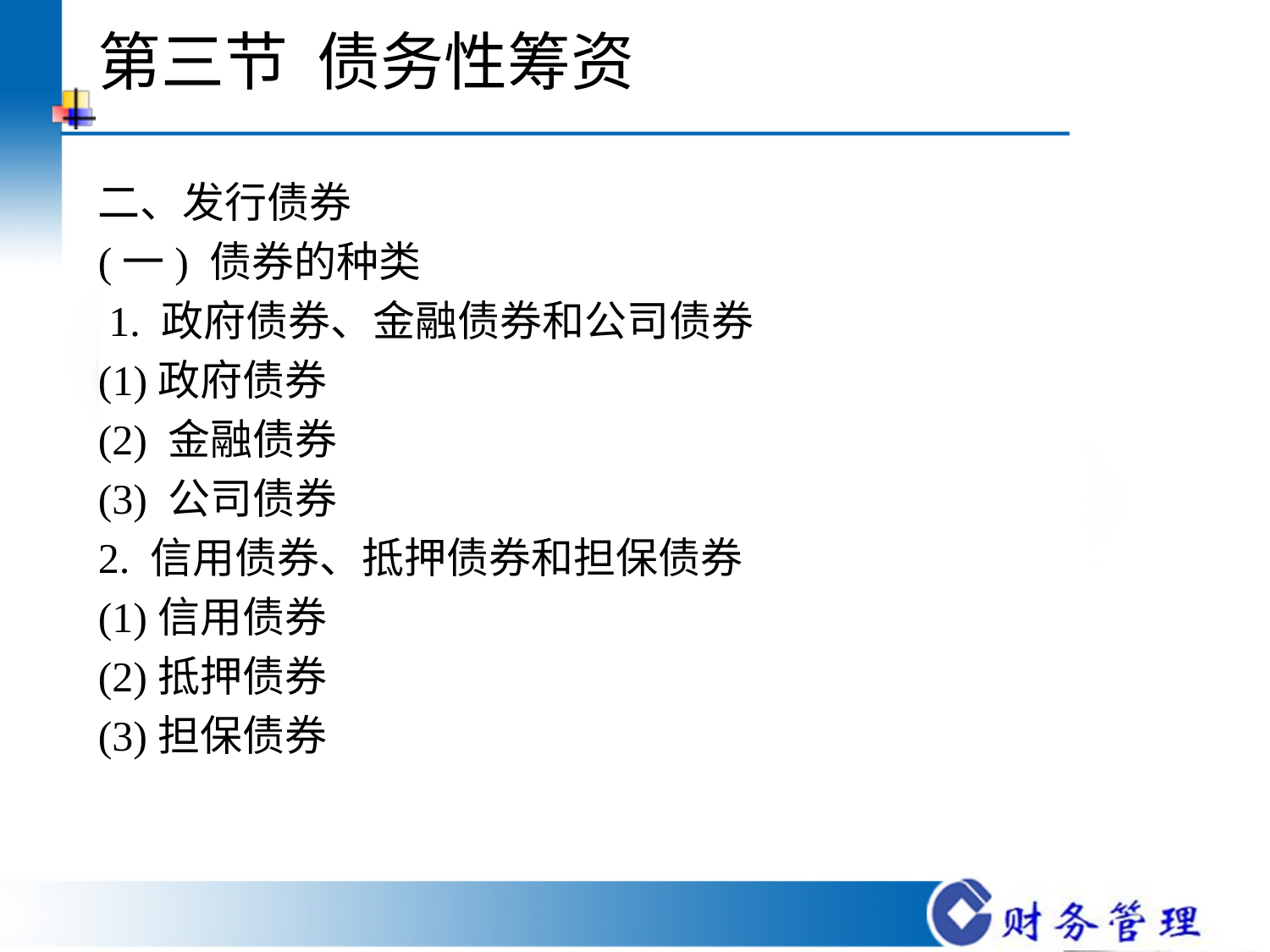

# 第三节  债务性筹资
二、发行债券
(一) 债券的种类
 1. 政府债券、金融债券和公司债券
(1)政府债券
(2) 金融债券
(3) 公司债券
2. 信用债券、抵押债券和担保债券
(1)信用债券
(2)抵押债券
(3)担保债券
32